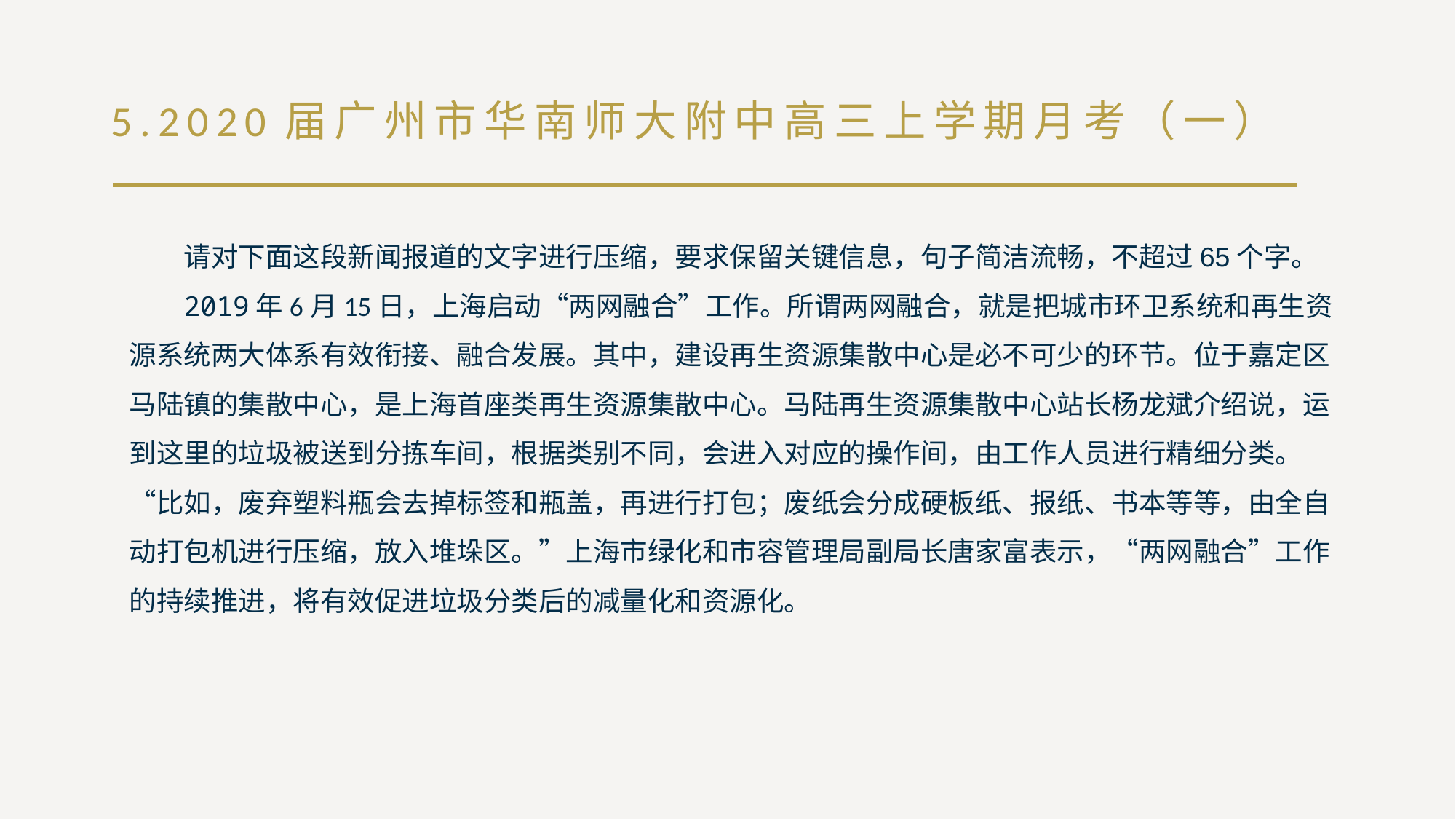

# 5.2020届广州市华南师大附中高三上学期月考（一）
请对下面这段新闻报道的文字进行压缩，要求保留关键信息，句子简洁流畅，不超过65个字。
2019年6月15日，上海启动“两网融合”工作。所谓两网融合，就是把城市环卫系统和再生资源系统两大体系有效衔接、融合发展。其中，建设再生资源集散中心是必不可少的环节。位于嘉定区马陆镇的集散中心，是上海首座类再生资源集散中心。马陆再生资源集散中心站长杨龙斌介绍说，运到这里的垃圾被送到分拣车间，根据类别不同，会进入对应的操作间，由工作人员进行精细分类。“比如，废弃塑料瓶会去掉标签和瓶盖，再进行打包；废纸会分成硬板纸、报纸、书本等等，由全自动打包机进行压缩，放入堆垛区。”上海市绿化和市容管理局副局长唐家富表示，“两网融合”工作的持续推进，将有效促进垃圾分类后的减量化和资源化。